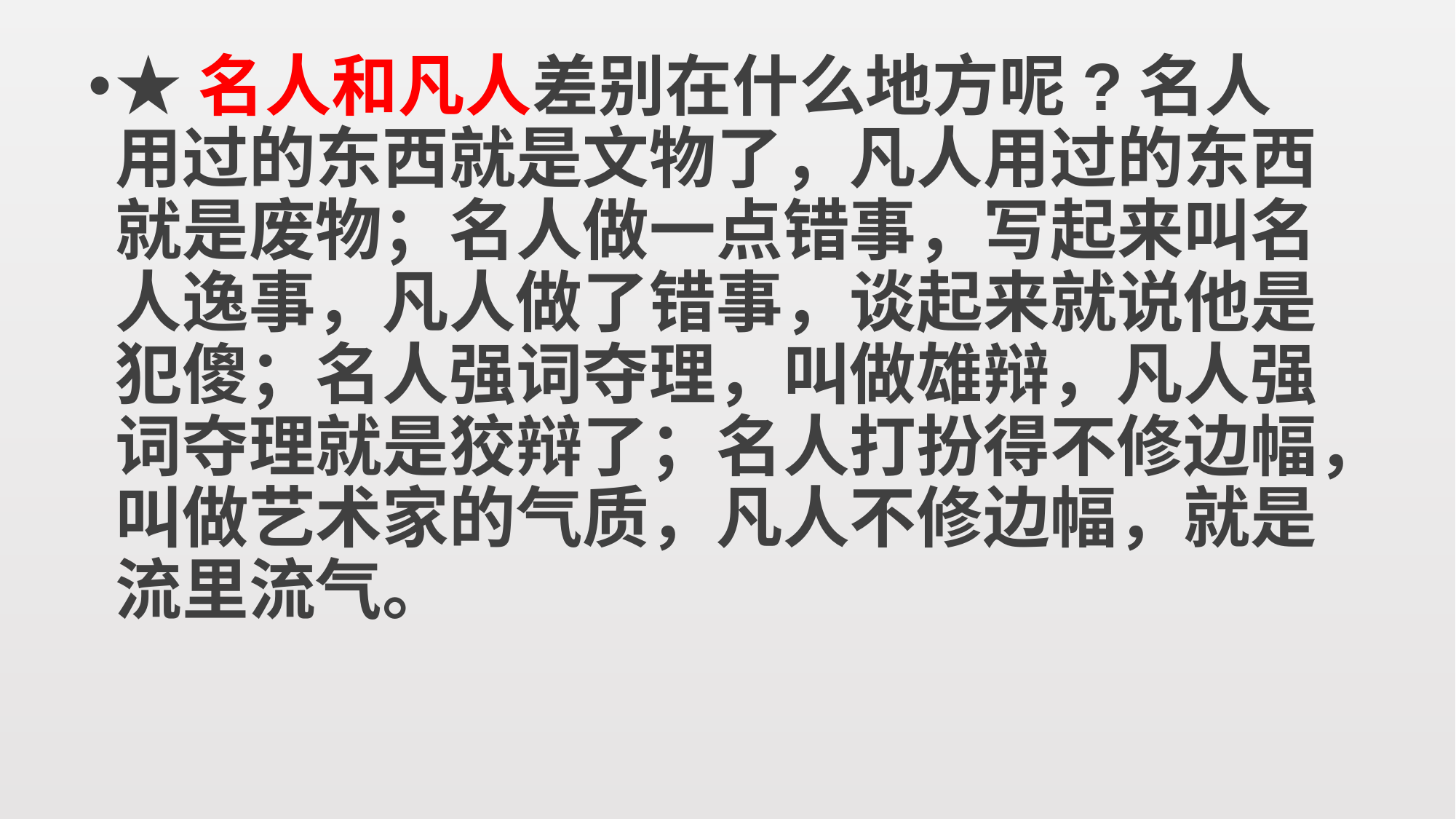

★名人和凡人差别在什么地方呢?名人用过的东西就是文物了，凡人用过的东西就是废物；名人做一点错事，写起来叫名人逸事，凡人做了错事，谈起来就说他是犯傻；名人强词夺理，叫做雄辩，凡人强词夺理就是狡辩了；名人打扮得不修边幅，叫做艺术家的气质，凡人不修边幅，就是流里流气。